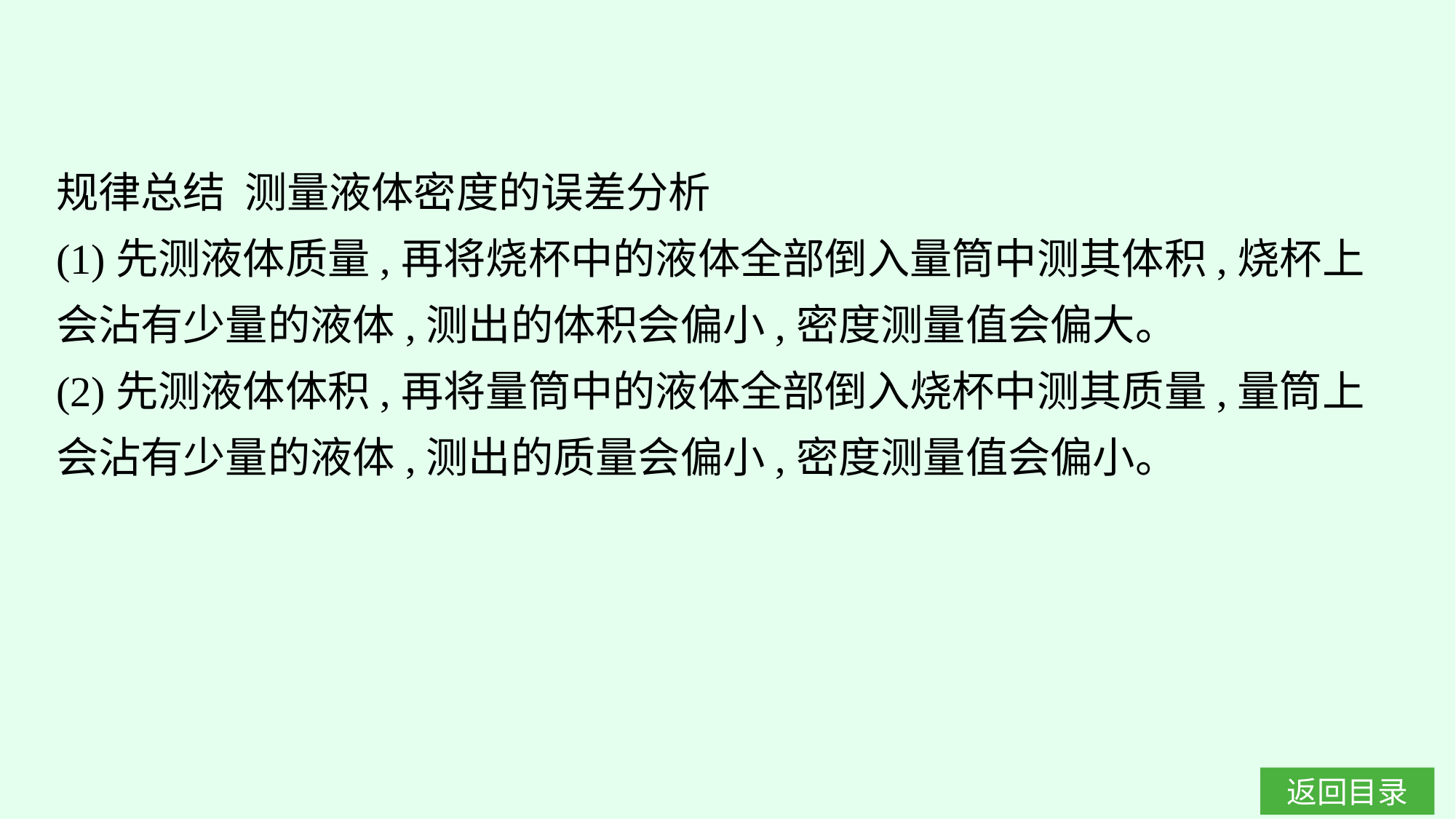

规律总结  测量液体密度的误差分析
(1)先测液体质量,再将烧杯中的液体全部倒入量筒中测其体积,烧杯上会沾有少量的液体,测出的体积会偏小,密度测量值会偏大。
(2)先测液体体积,再将量筒中的液体全部倒入烧杯中测其质量,量筒上会沾有少量的液体,测出的质量会偏小,密度测量值会偏小。